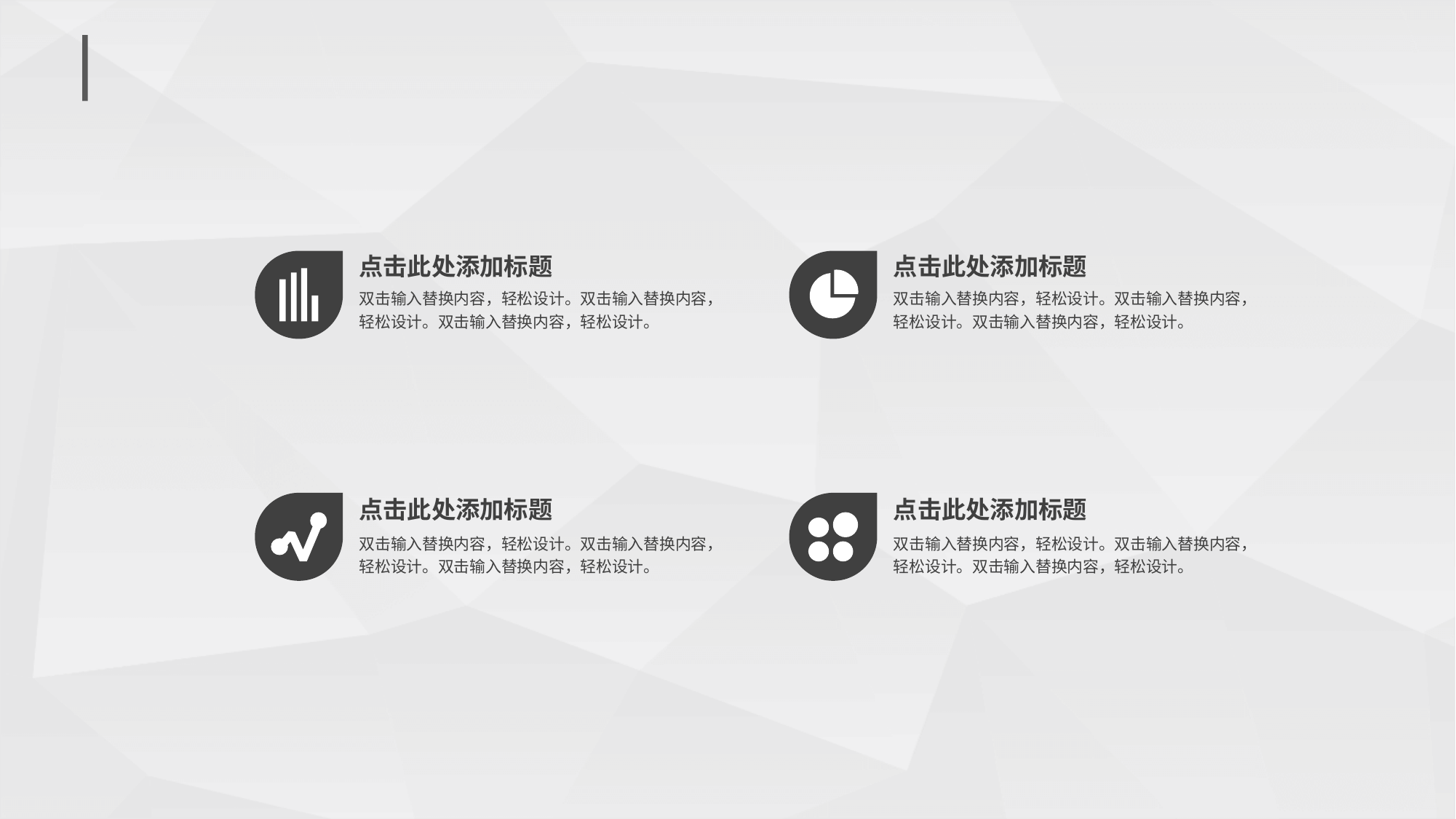

#
点击此处添加标题
双击输入替换内容，轻松设计。双击输入替换内容，轻松设计。双击输入替换内容，轻松设计。
点击此处添加标题
双击输入替换内容，轻松设计。双击输入替换内容，轻松设计。双击输入替换内容，轻松设计。

点击此处添加标题
双击输入替换内容，轻松设计。双击输入替换内容，轻松设计。双击输入替换内容，轻松设计。
点击此处添加标题
双击输入替换内容，轻松设计。双击输入替换内容，轻松设计。双击输入替换内容，轻松设计。